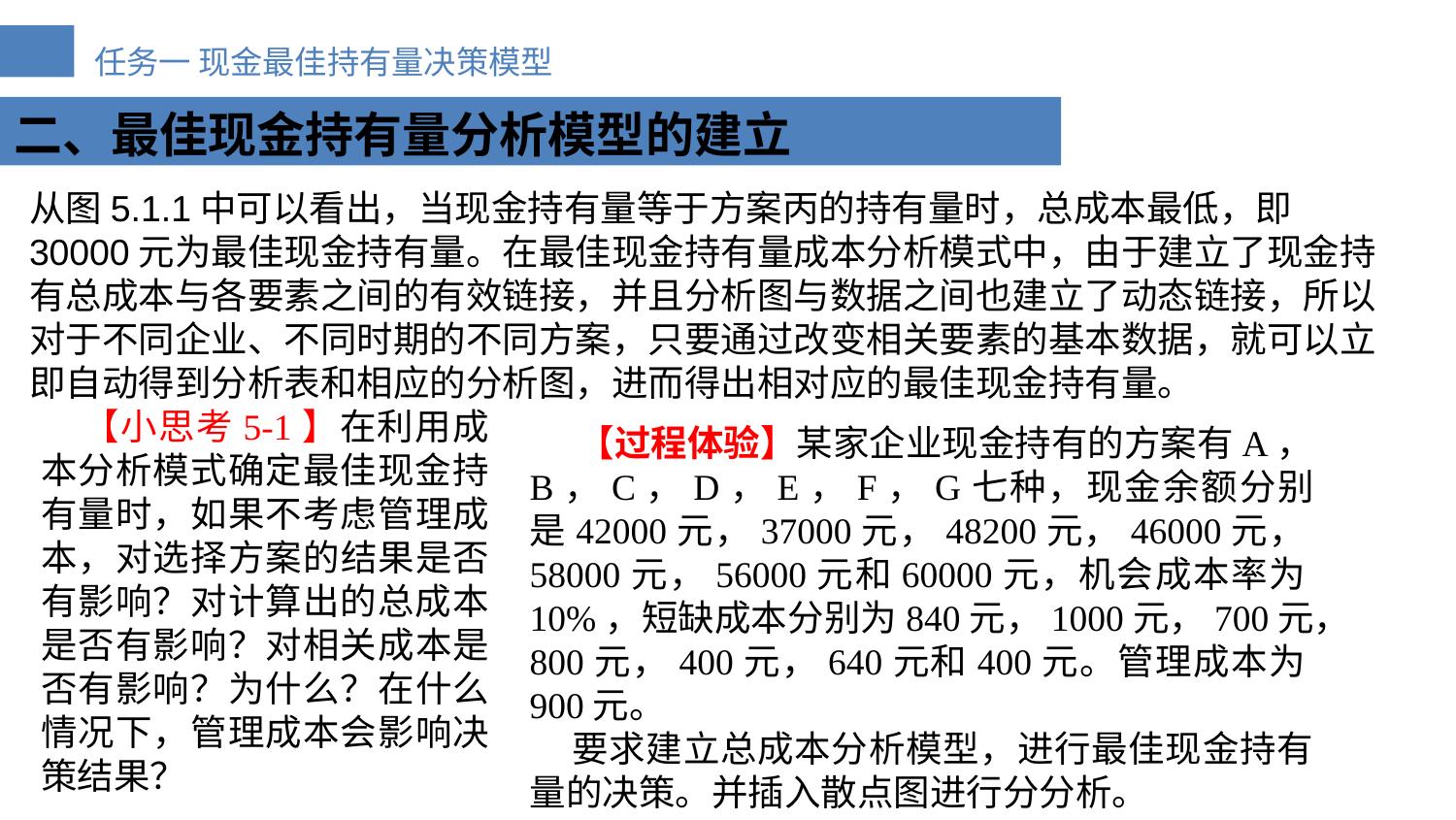

二、最佳现金持有量分析模型的建立

从图5.1.1中可以看出，当现金持有量等于方案丙的持有量时，总成本最低，即30000元为最佳现金持有量。在最佳现金持有量成本分析模式中，由于建立了现金持有总成本与各要素之间的有效链接，并且分析图与数据之间也建立了动态链接，所以对于不同企业、不同时期的不同方案，只要通过改变相关要素的基本数据，就可以立即自动得到分析表和相应的分析图，进而得出相对应的最佳现金持有量。
【小思考5-1】在利用成本分析模式确定最佳现金持有量时，如果不考虑管理成本，对选择方案的结果是否有影响？对计算出的总成本是否有影响？对相关成本是否有影响？为什么？在什么情况下，管理成本会影响决策结果？
【过程体验】某家企业现金持有的方案有A，B，C，D，E，F，G七种，现金余额分别是42000元，37000元，48200元，46000元，58000元，56000元和60000元，机会成本率为10%，短缺成本分别为840元，1000元，700元，800元，400元，640元和400元。管理成本为900元。
要求建立总成本分析模型，进行最佳现金持有量的决策。并插入散点图进行分分析。